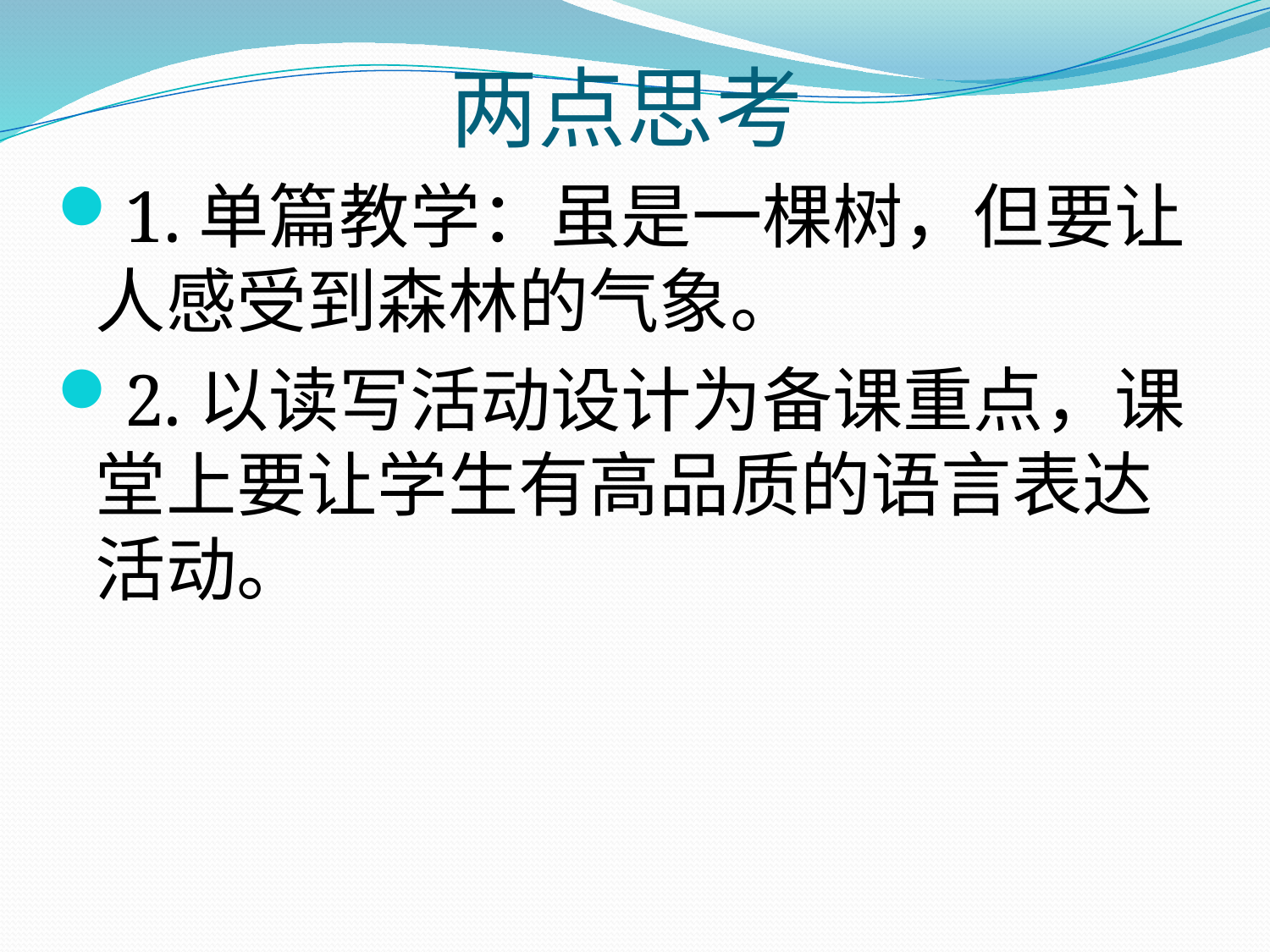

# 两点思考
1.单篇教学：虽是一棵树，但要让人感受到森林的气象。
2.以读写活动设计为备课重点，课堂上要让学生有高品质的语言表达活动。